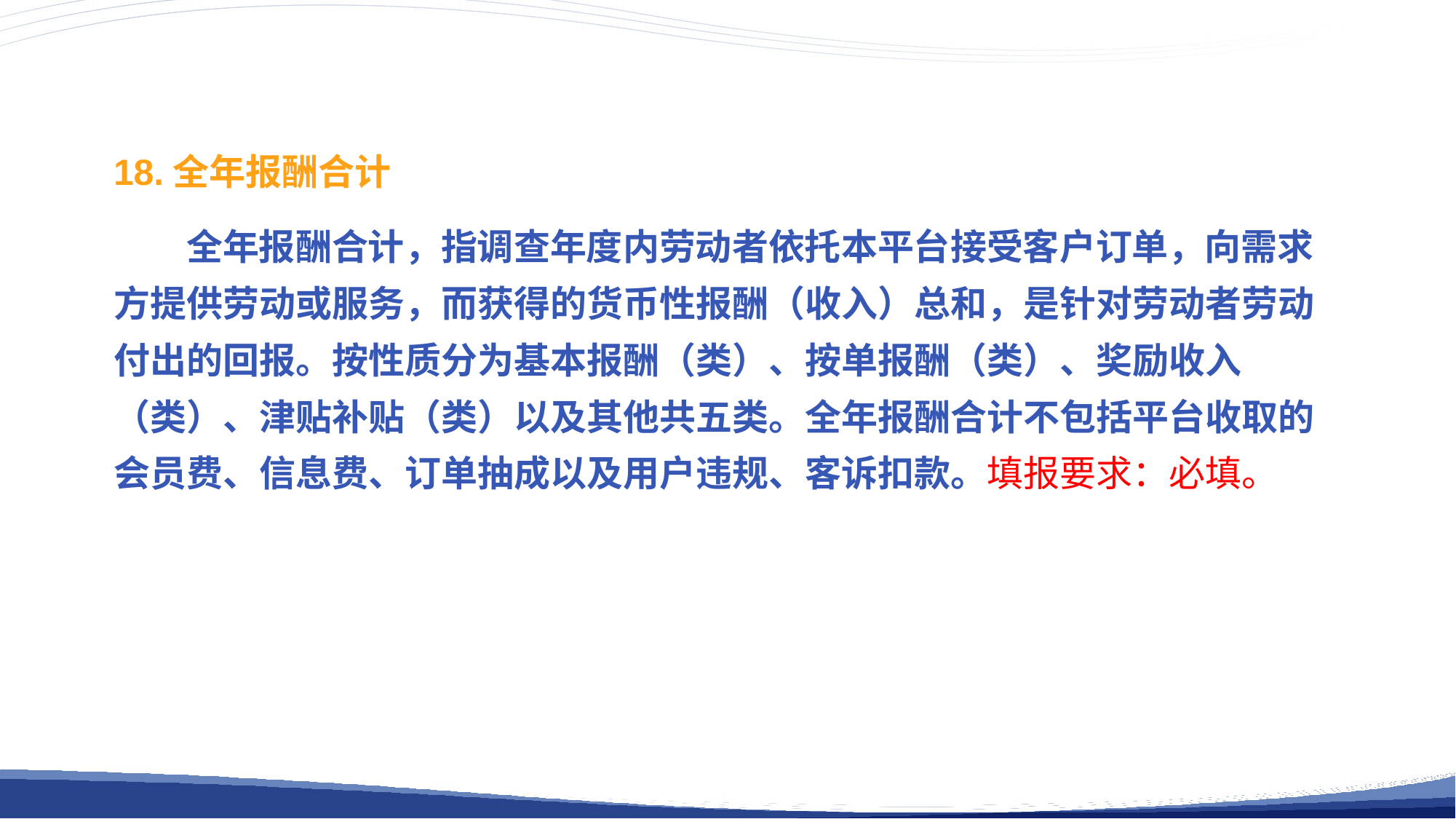

18.全年报酬合计
全年报酬合计，指调查年度内劳动者依托本平台接受客户订单，向需求方提供劳动或服务，而获得的货币性报酬（收入）总和，是针对劳动者劳动付出的回报。按性质分为基本报酬（类）、按单报酬（类）、奖励收入（类）、津贴补贴（类）以及其他共五类。全年报酬合计不包括平台收取的会员费、信息费、订单抽成以及用户违规、客诉扣款。填报要求：必填。